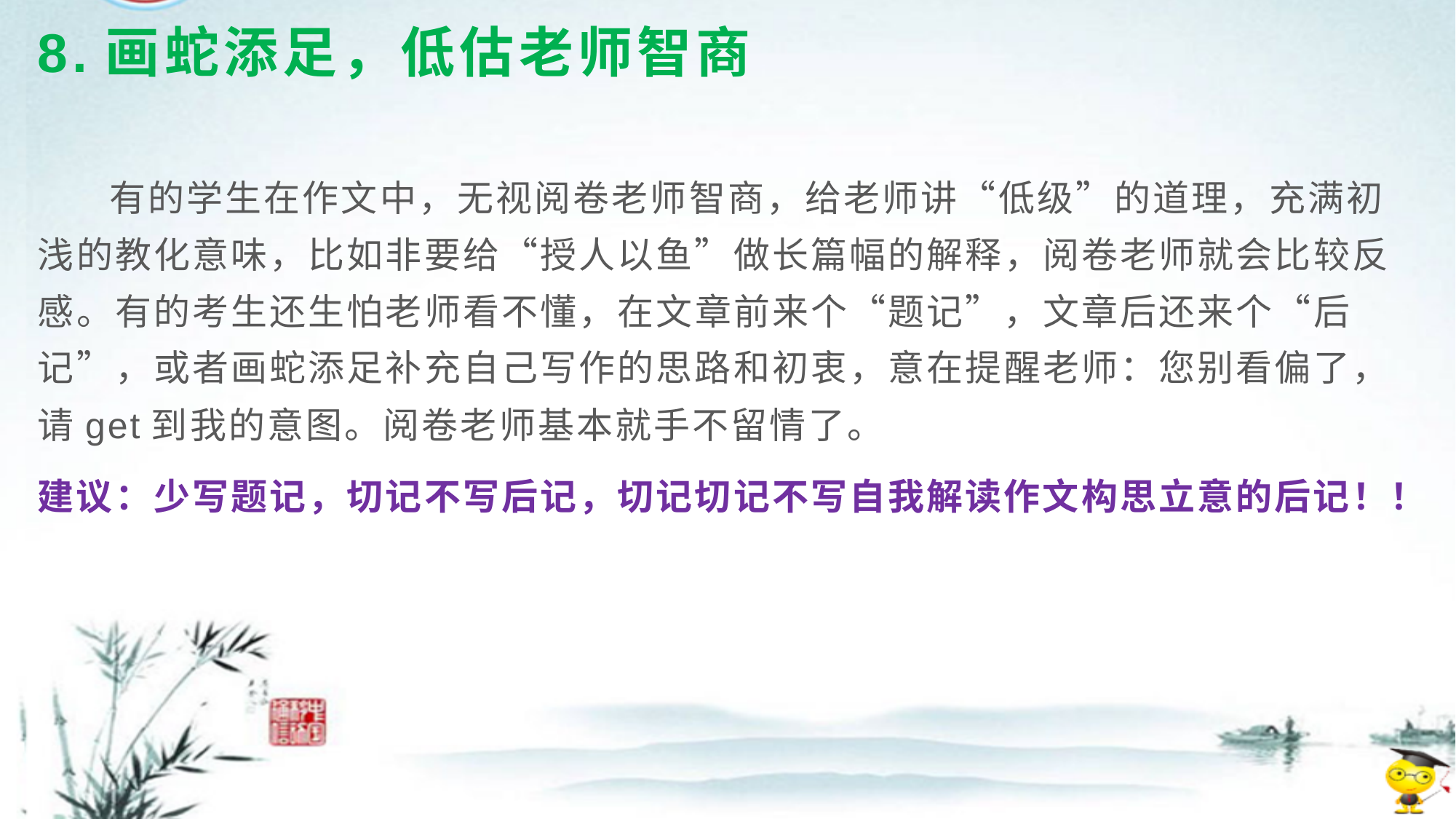

# 8.画蛇添足，低估老师智商

      有的学生在作文中，无视阅卷老师智商，给老师讲“低级”的道理，充满初浅的教化意味，比如非要给“授人以鱼”做长篇幅的解释，阅卷老师就会比较反感。有的考生还生怕老师看不懂，在文章前来个“题记”，文章后还来个“后记”，或者画蛇添足补充自己写作的思路和初衷，意在提醒老师：您别看偏了，请get到我的意图。阅卷老师基本就手不留情了。
建议：少写题记，切记不写后记，切记切记不写自我解读作文构思立意的后记！！